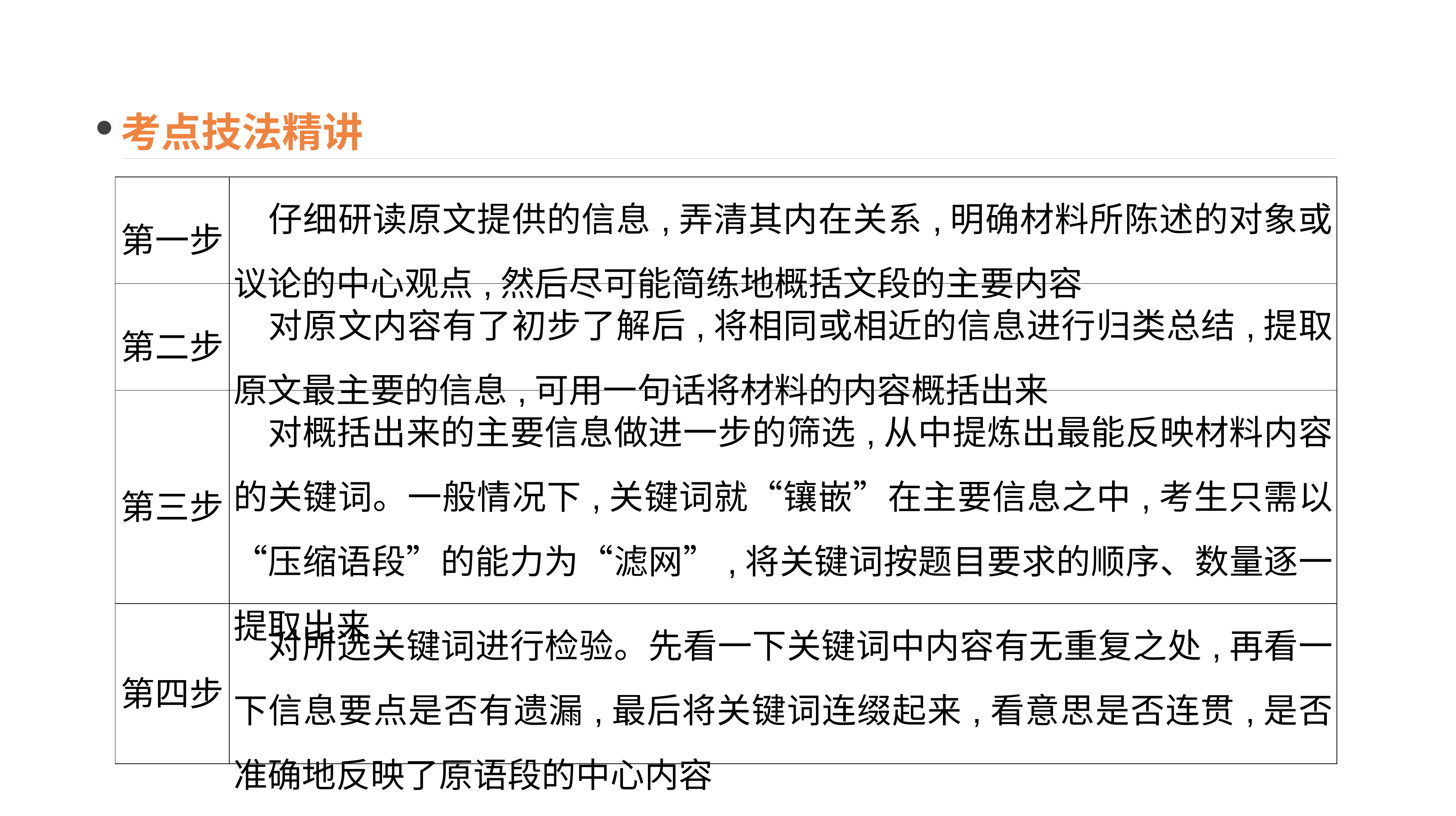

考点技法精讲

| 第一步 | 仔细研读原文提供的信息,弄清其内在关系,明确材料所陈述的对象或议论的中心观点,然后尽可能简练地概括文段的主要内容 |
| --- | --- |
| 第二步 | 对原文内容有了初步了解后,将相同或相近的信息进行归类总结,提取原文最主要的信息,可用一句话将材料的内容概括出来 |
| 第三步 | 对概括出来的主要信息做进一步的筛选,从中提炼出最能反映材料内容的关键词。一般情况下,关键词就“镶嵌”在主要信息之中,考生只需以“压缩语段”的能力为“滤网”,将关键词按题目要求的顺序、数量逐一提取出来 |
| 第四步 | 对所选关键词进行检验。先看一下关键词中内容有无重复之处,再看一下信息要点是否有遗漏,最后将关键词连缀起来,看意思是否连贯,是否准确地反映了原语段的中心内容 |